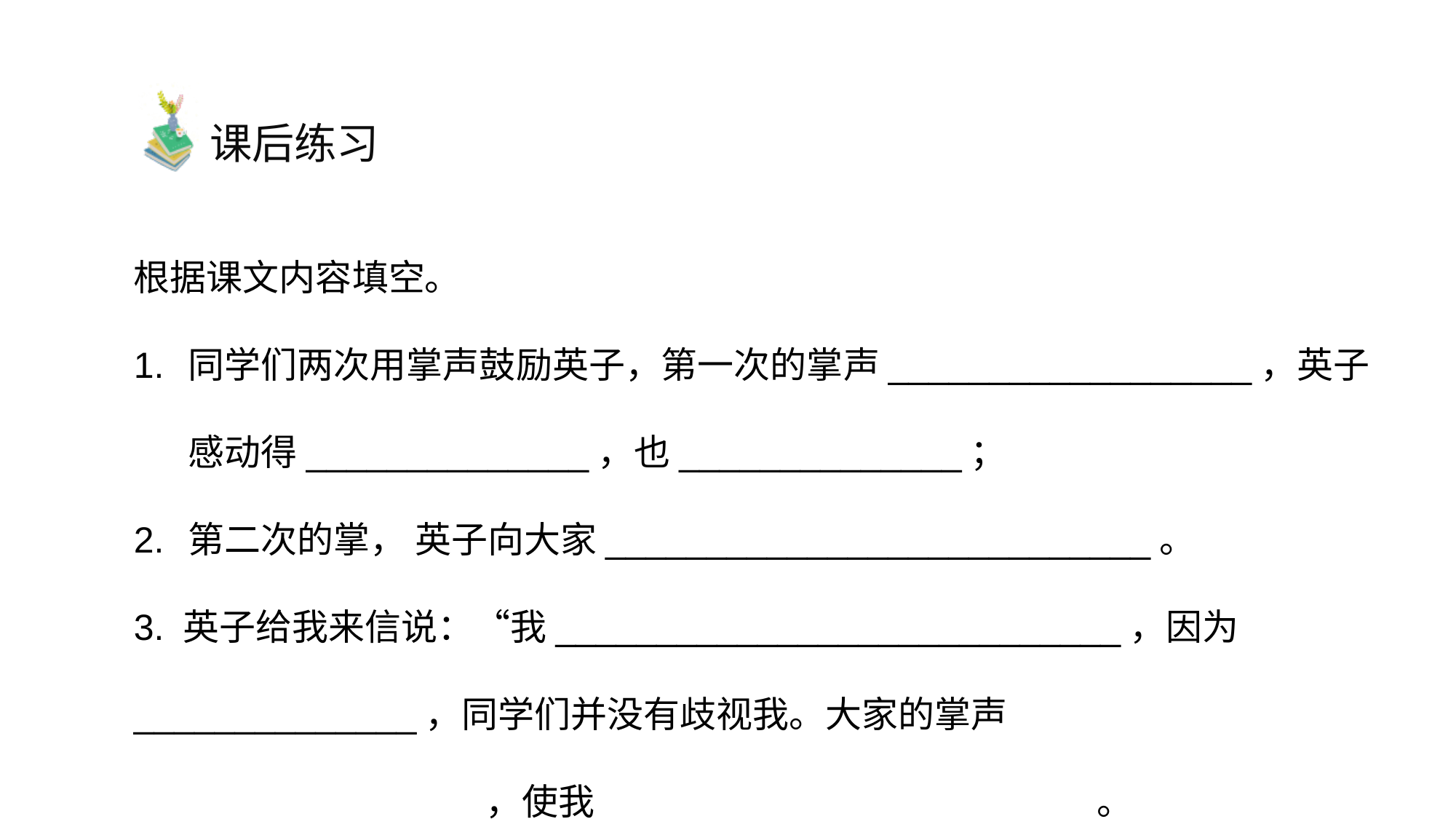

课后练习
根据课文内容填空。
同学们两次用掌声鼓励英子，第一次的掌声__________________，英子感动得______________，也______________；
第二次的掌， 英子向大家___________________________。
3. 英子给我来信说：“我____________________________，因为   ______________，同学们并没有歧视我。大家的掌声_________________，使我________________________。